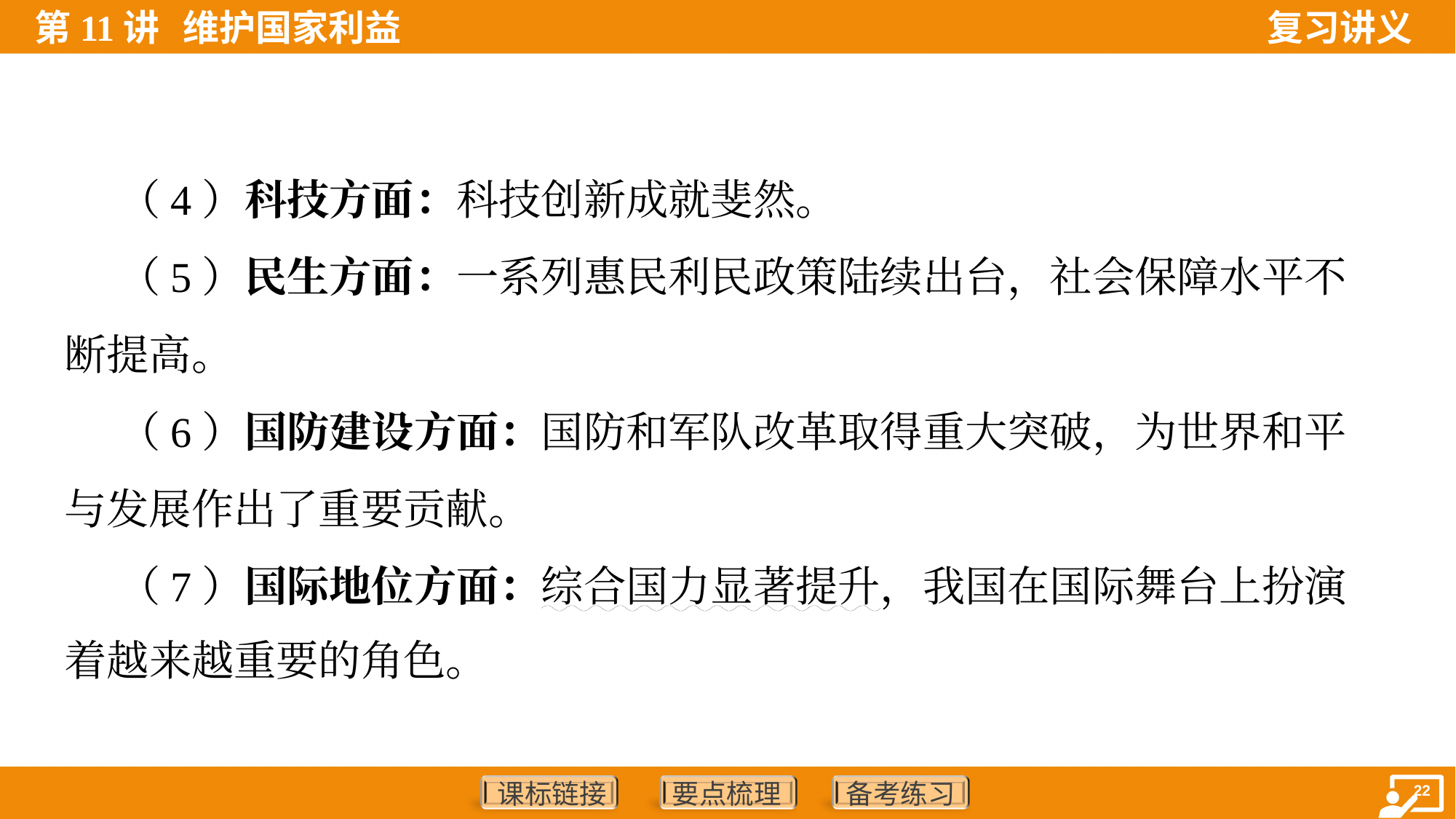

（4）科技方面：科技创新成就斐然。
    （5）民生方面：一系列惠民利民政策陆续出台，社会保障水平不
断提高。
    （6）国防建设方面：国防和军队改革取得重大突破，为世界和平
与发展作出了重要贡献。
    （7）国际地位方面：综合国力显著提升，我国在国际舞台上扮演
着越来越重要的角色。